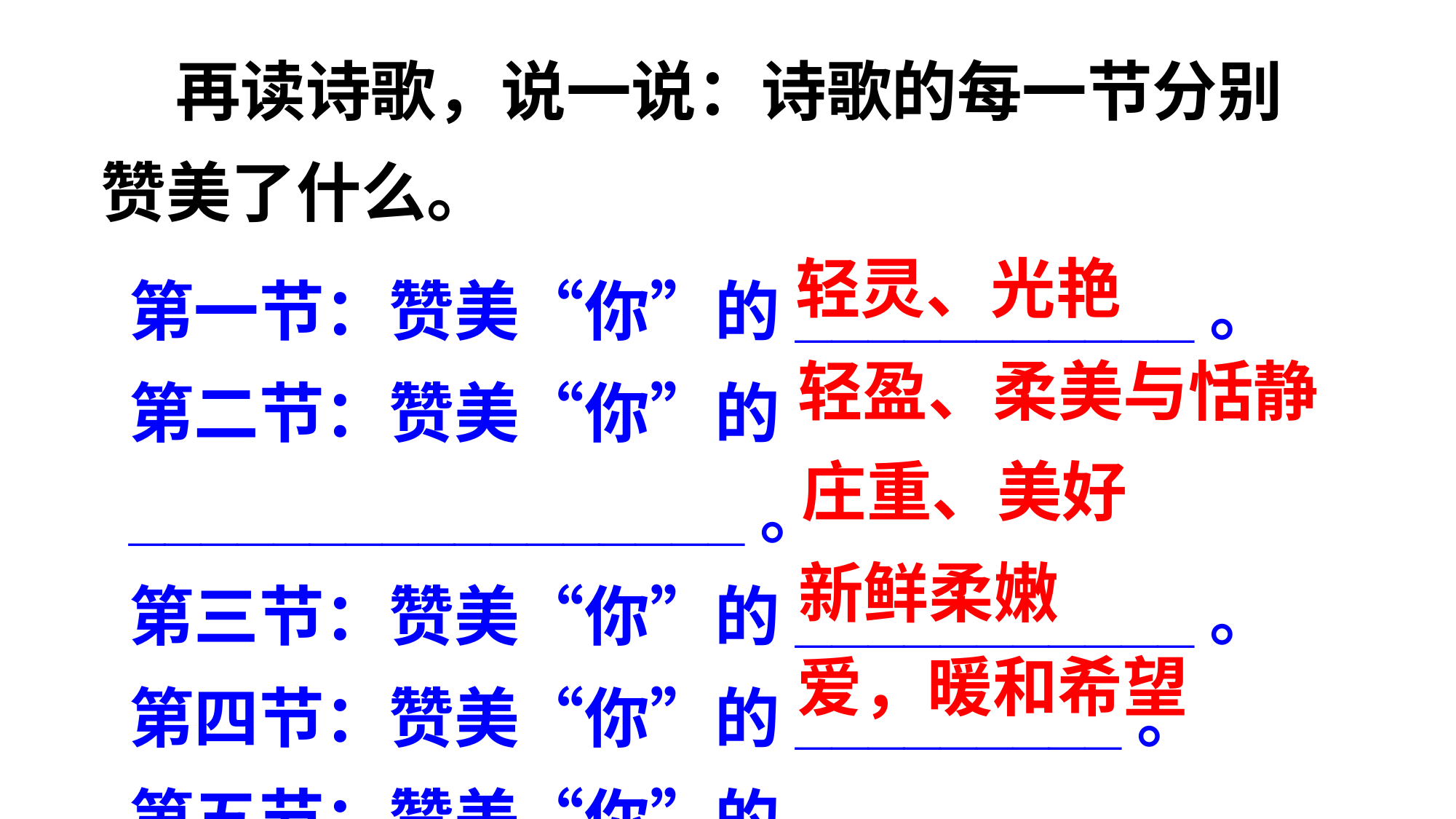

再读诗歌，说一说：诗歌的每一节分别赞美了什么。
第一节：赞美“你”的___________。
第二节：赞美“你”的_________________。
第三节：赞美“你”的___________。
第四节：赞美“你”的_________。
第五节：赞美“你”的_____________。
轻灵、光艳
轻盈、柔美与恬静
庄重、美好
新鲜柔嫩
爱，暖和希望